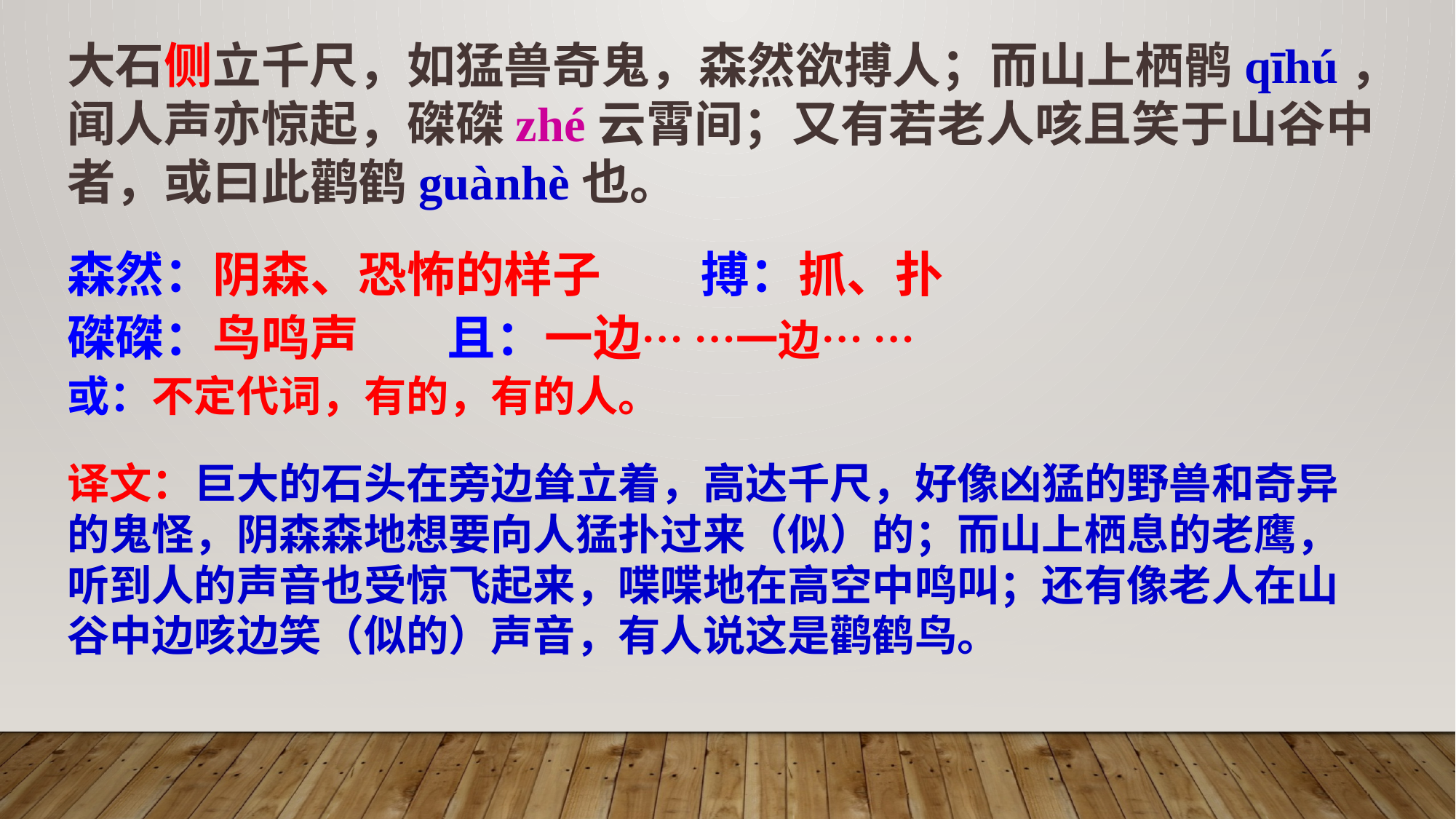

大石侧立千尺，如猛兽奇鬼，森然欲搏人；而山上栖鹘qīhú，闻人声亦惊起，磔磔zhé云霄间；又有若老人咳且笑于山谷中者，或曰此鹳鹤guànhè也。
森然：阴森、恐怖的样子         搏：抓、扑
磔磔：鸟鸣声        且：一边… …一边… …
或：不定代词，有的，有的人。
译文：巨大的石头在旁边耸立着，高达千尺，好像凶猛的野兽和奇异的鬼怪，阴森森地想要向人猛扑过来（似）的；而山上栖息的老鹰，听到人的声音也受惊飞起来，喋喋地在高空中鸣叫；还有像老人在山谷中边咳边笑（似的）声音，有人说这是鹳鹤鸟。